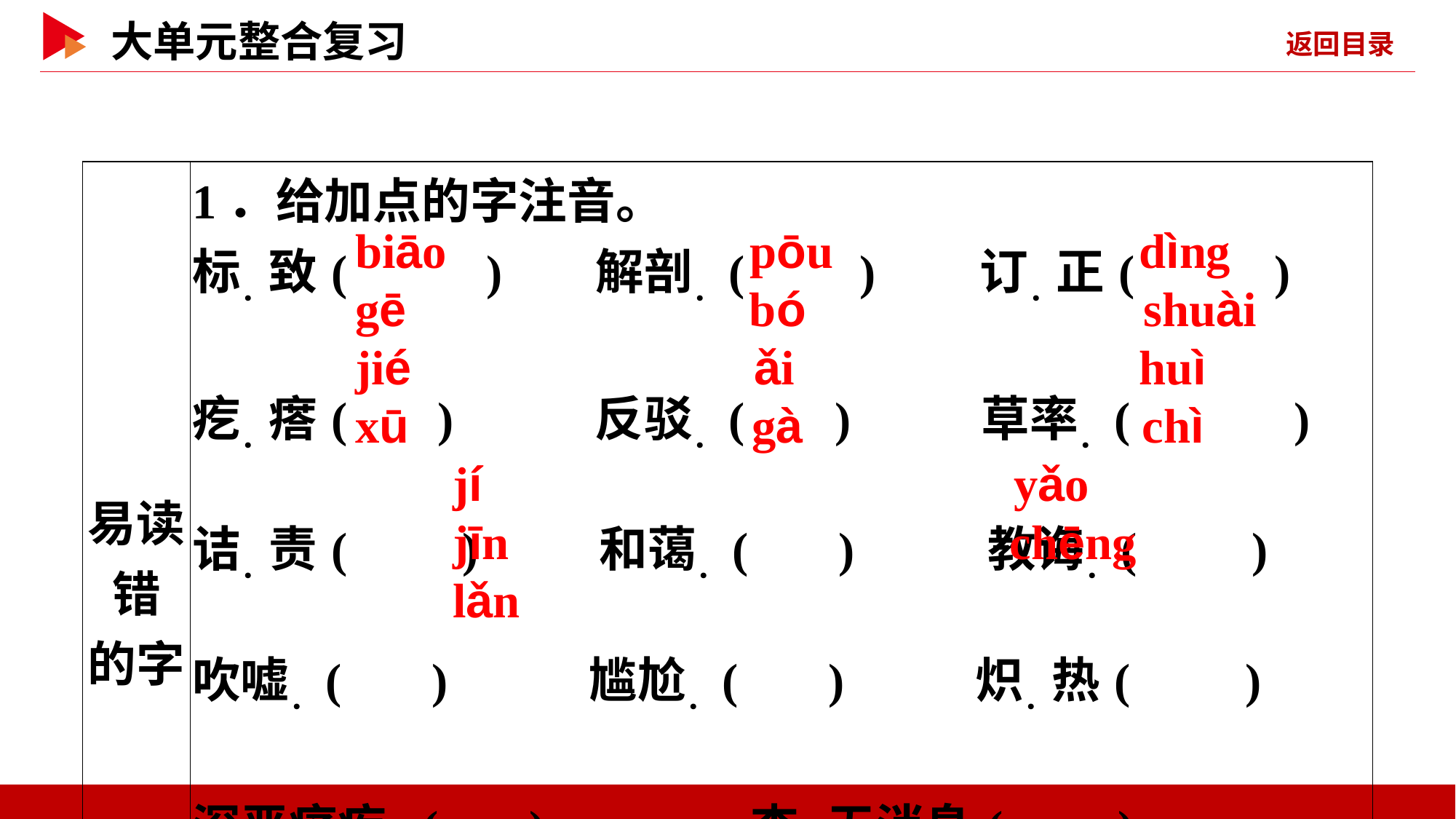

| 易读错 的字 | 1．给加点的字注音。 标．致( )　 解剖．( )　 订．正( )　　 疙．瘩( )　　 反驳．( ) 草率．( ) 诘．责( ) 和蔼．( ) 教诲．( ) 吹嘘．( ) 尴尬．( )　　 炽．热( )　　　　 深恶痛疾．( )　　　　杳．无消息( ) 筋．疲力尽( ) 瞠．目结舌( ) 一览．无余( ) |
| --- | --- |
 biāo
 pōu
 dìng
 gē
 bó
 shuài
 jié
 ǎi
 huì
 xū
 gà
 chì
 jí
 yǎo
 jīn
 chēng
 lǎn